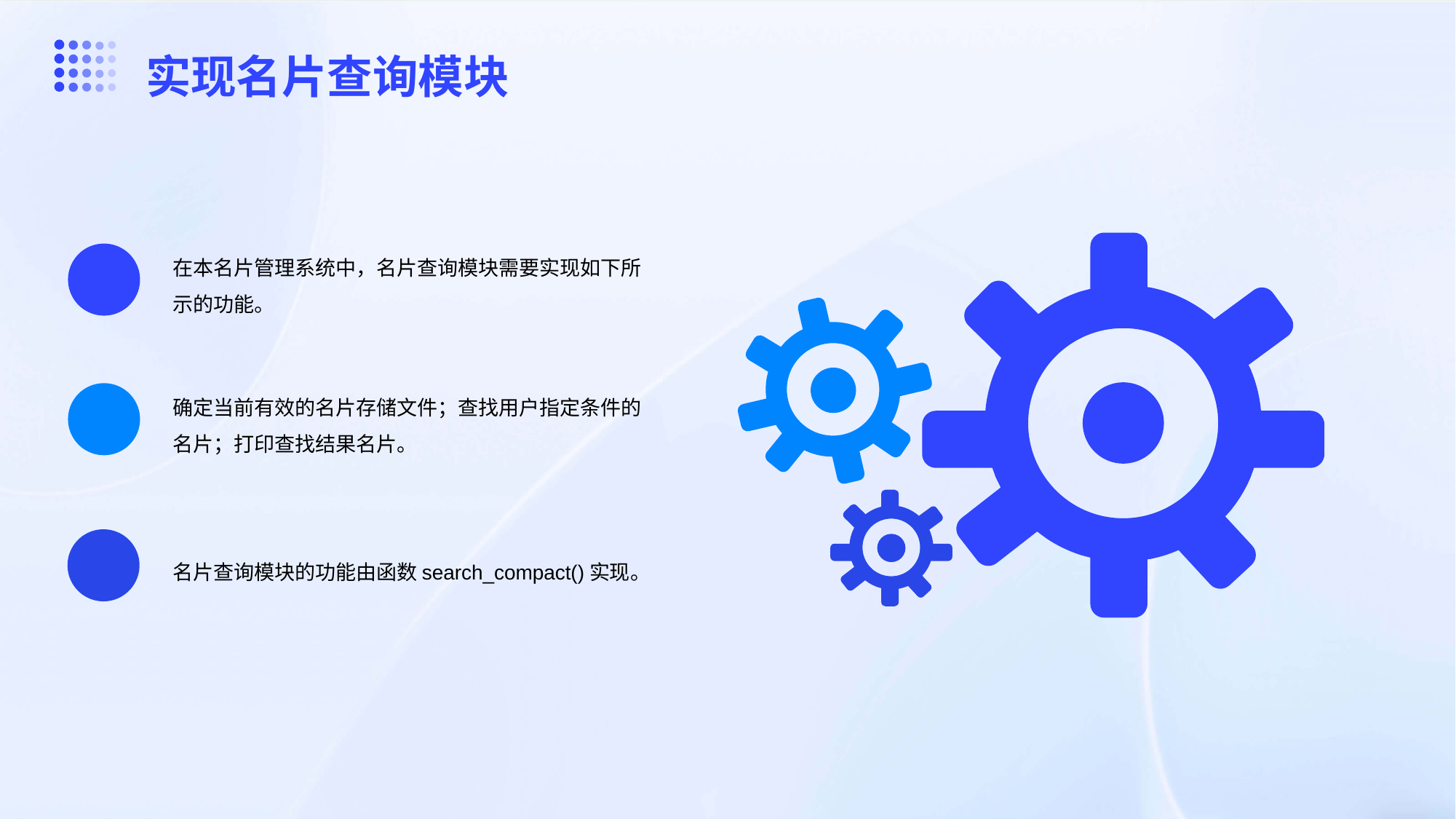

实现名片查询模块

在本名片管理系统中，名片查询模块需要实现如下所示的功能。

01

确定当前有效的名片存储文件；查找用户指定条件的名片；打印查找结果名片。

02

名片查询模块的功能由函数search_compact()实现。

03